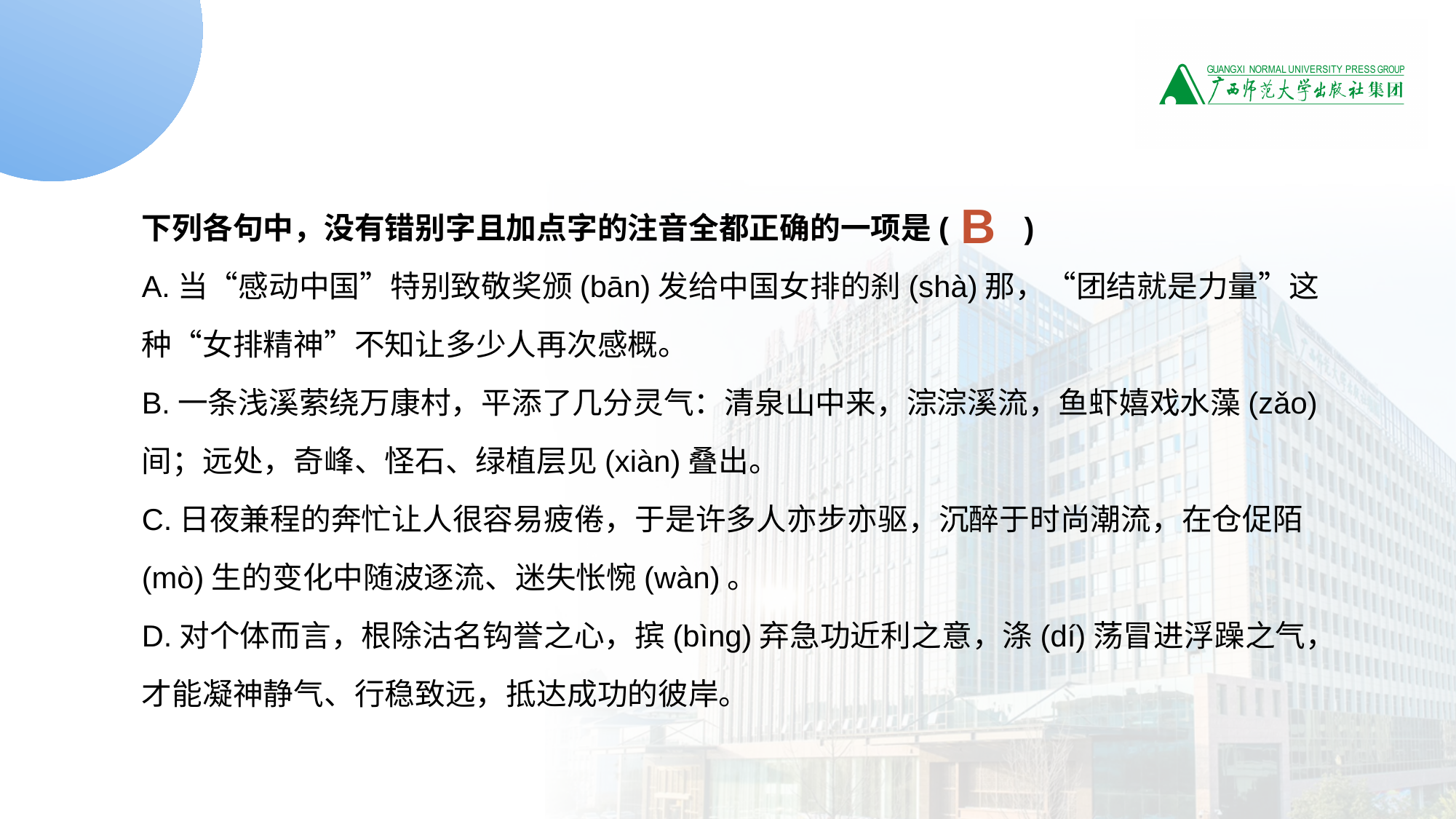

错字题2
下列各句中，没有错别字且加点字的注音全都正确的一项是(　　)
A.当“感动中国”特别致敬奖颁(bān)发给中国女排的刹(shà)那，“团结就是力量”这种“女排精神”不知让多少人再次感概。
B.一条浅溪萦绕万康村，平添了几分灵气：清泉山中来，淙淙溪流，鱼虾嬉戏水藻(zǎo)间；远处，奇峰、怪石、绿植层见(xiàn)叠出。
C.日夜兼程的奔忙让人很容易疲倦，于是许多人亦步亦驱，沉醉于时尚潮流，在仓促陌(mò)生的变化中随波逐流、迷失怅惋(wàn)。
D.对个体而言，根除沽名钩誉之心，摈(bìnɡ)弃急功近利之意，涤(dí)荡冒进浮躁之气，才能凝神静气、行稳致远，抵达成功的彼岸。
B